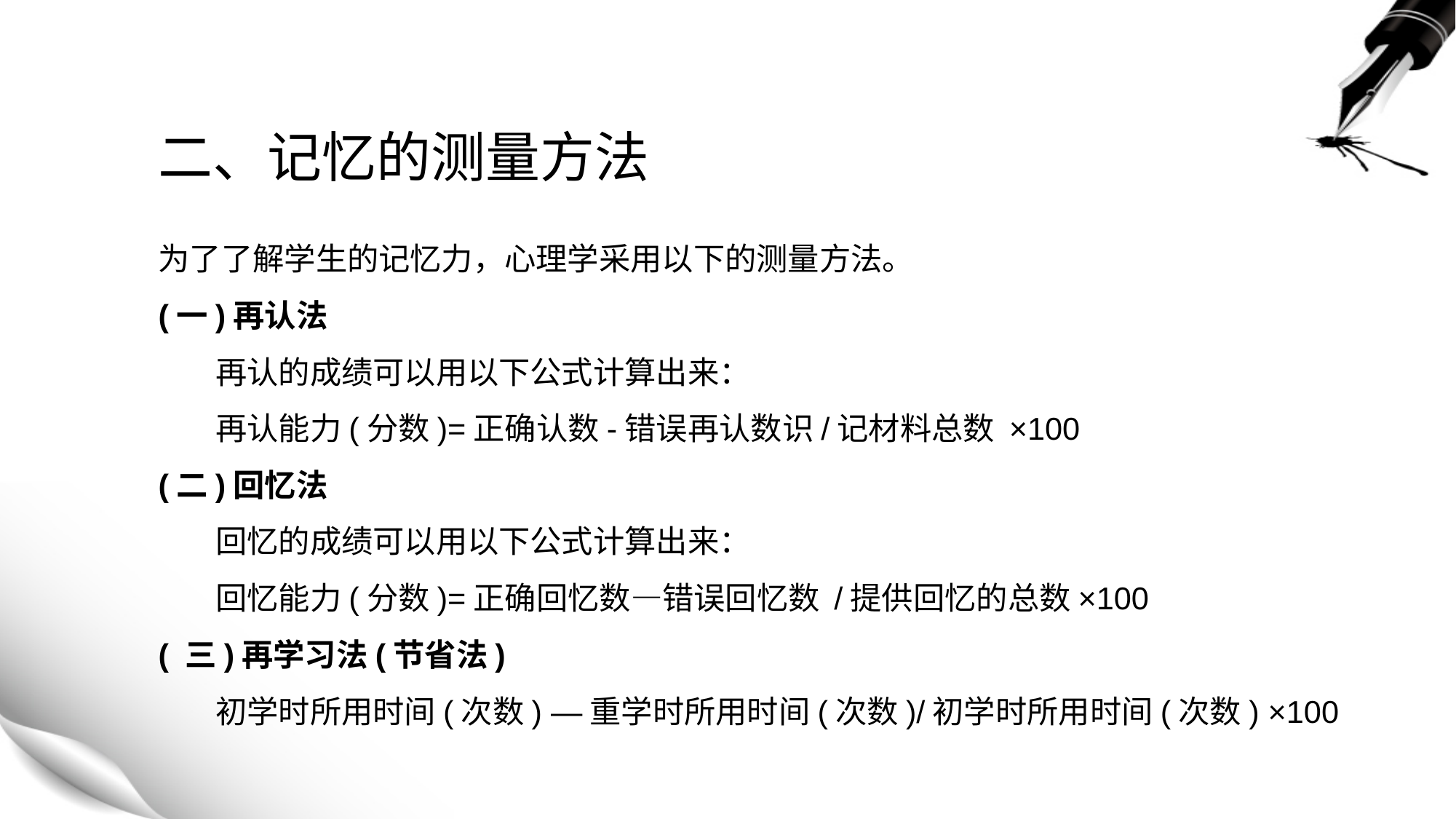

# 二、记忆的测量方法
为了了解学生的记忆力，心理学采用以下的测量方法。
(一)再认法
       再认的成绩可以用以下公式计算出来：
       再认能力(分数)=正确认数-错误再认数识/记材料总数 ×100
(二)回忆法
       回忆的成绩可以用以下公式计算出来：
       回忆能力(分数)=正确回忆数—错误回忆数 /提供回忆的总数×100
( 三)再学习法(节省法)
       初学时所用时间(次数) —重学时所用时间(次数)/初学时所用时间(次数) ×100